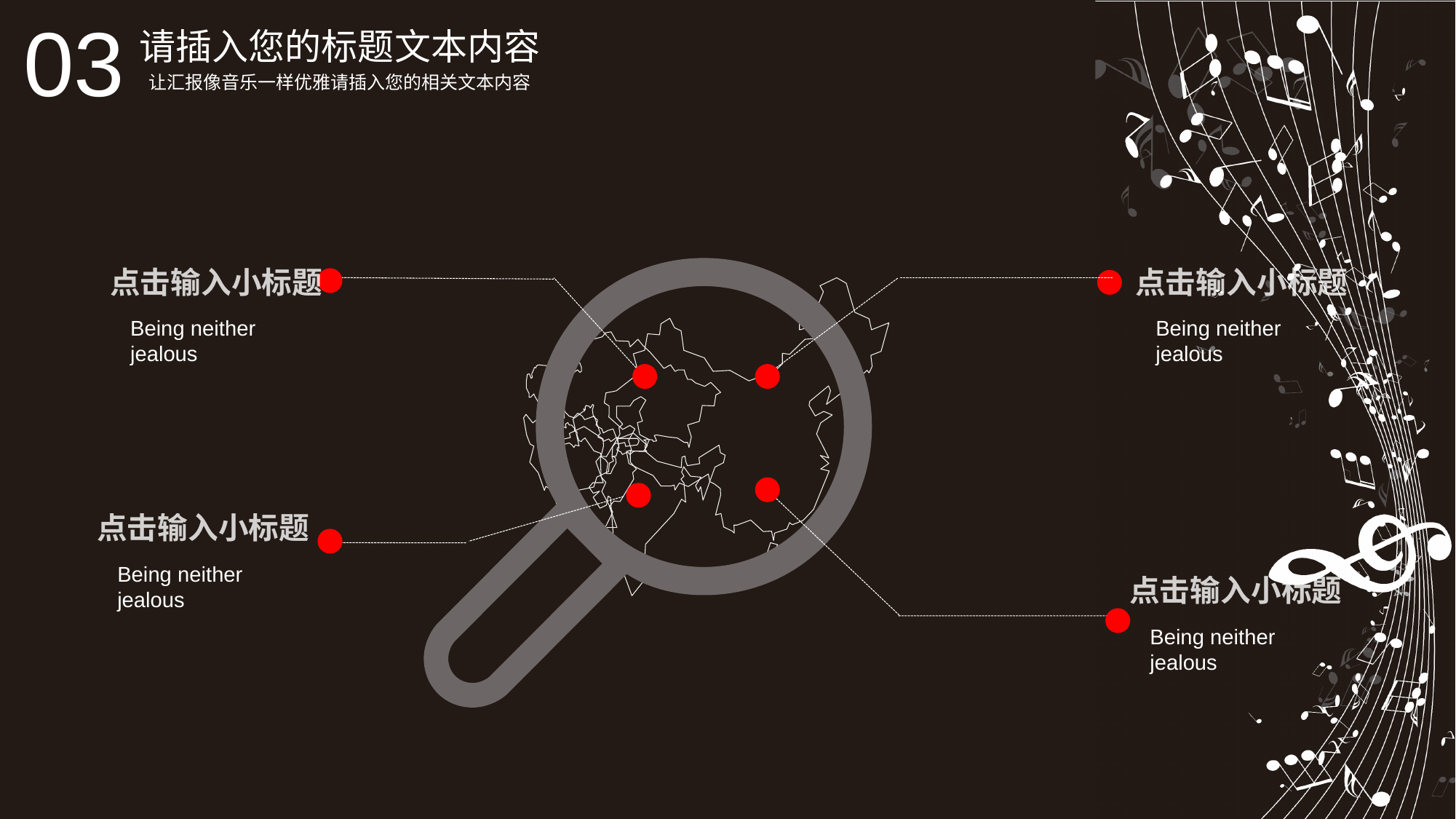

点击输入小标题
Being neither jealous

点击输入小标题
Being neither jealous

点击输入小标题
Being neither jealous

点击输入小标题
Being neither jealous